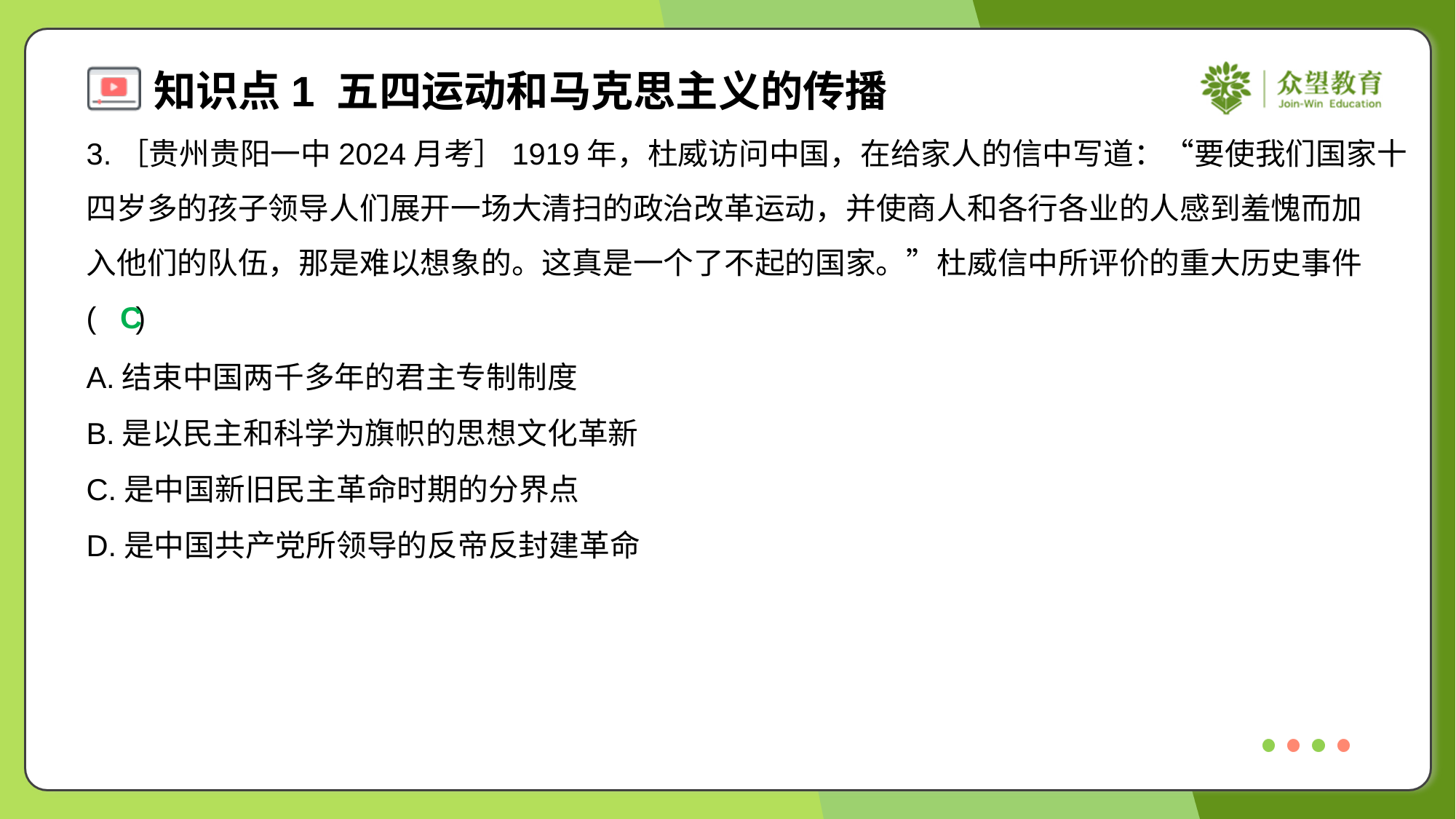

3.［贵州贵阳一中2024月考］1919年，杜威访问中国，在给家人的信中写道：“要使我们国家十
四岁多的孩子领导人们展开一场大清扫的政治改革运动，并使商人和各行各业的人感到羞愧而加
入他们的队伍，那是难以想象的。这真是一个了不起的国家。”杜威信中所评价的重大历史事件
(     )
C
A.结束中国两千多年的君主专制制度
B.是以民主和科学为旗帜的思想文化革新
C.是中国新旧民主革命时期的分界点
D.是中国共产党所领导的反帝反封建革命